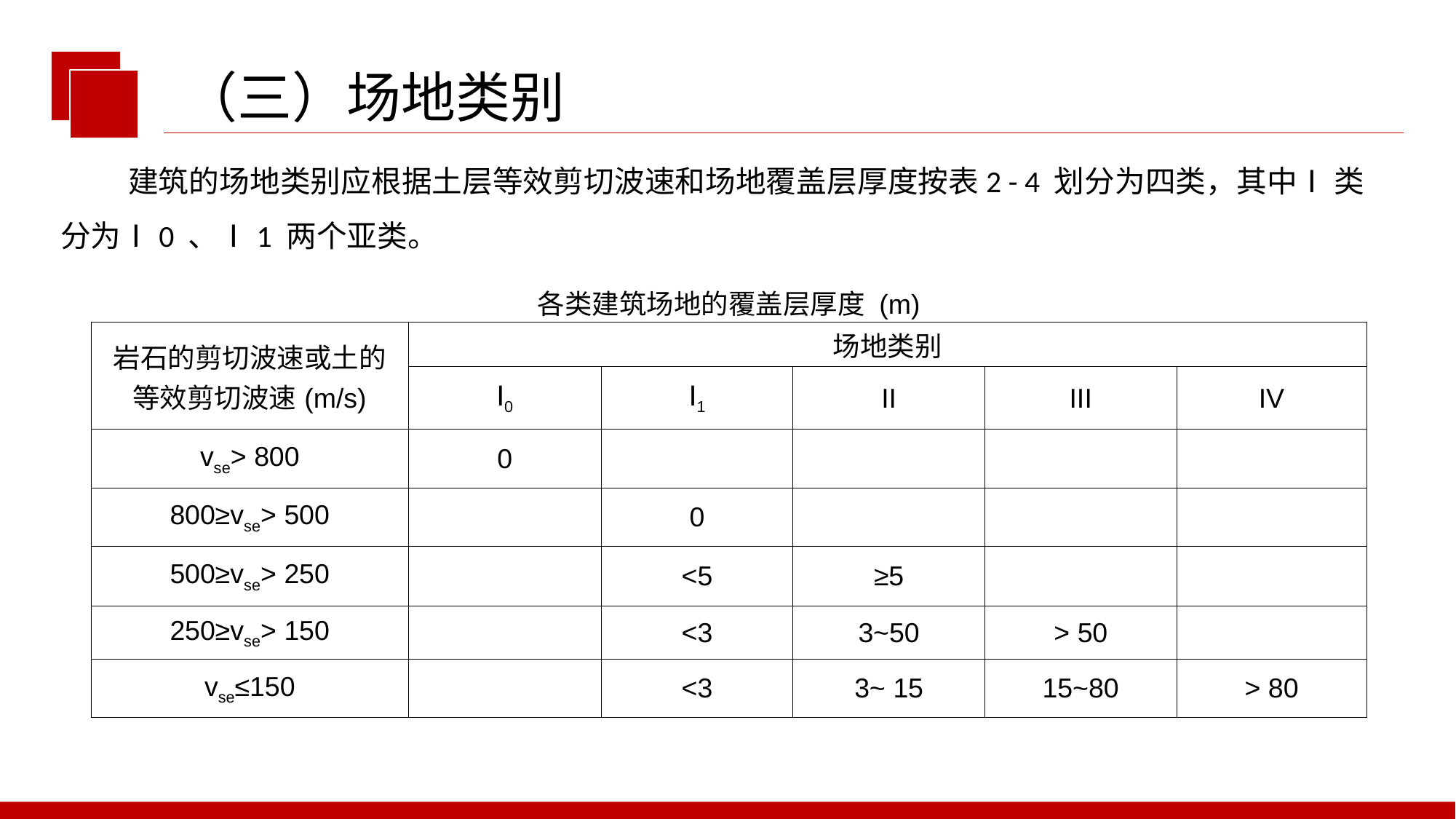

（三）场地类别
         建筑的场地类别应根据土层等效剪切波速和场地覆盖层厚度按表2 - 4 划分为四类，其中Ⅰ 类分为Ⅰ0 、Ⅰ1 两个亚类。
| 各类建筑场地的覆盖层厚度 (m) |  |  |  |  |  |
| --- | --- | --- | --- | --- | --- |
| 岩石的剪切波速或土的 等效剪切波速(m/s) | 场地类别 |  |  |  |  |
|  | Ⅰ0 | Ⅰ1 | II | III | IV |
| vse> 800 | 0 |  |  |  |  |
| 800≥vse> 500 |  | 0 |  |  |  |
| 500≥vse> 250 |  | <5 | ≥5 |  |  |
| 250≥vse> 150 |  | <3 | 3~50 | > 50 |  |
| vse≤150 |  | <3 | 3~ 15 | 15~80 | > 80 |